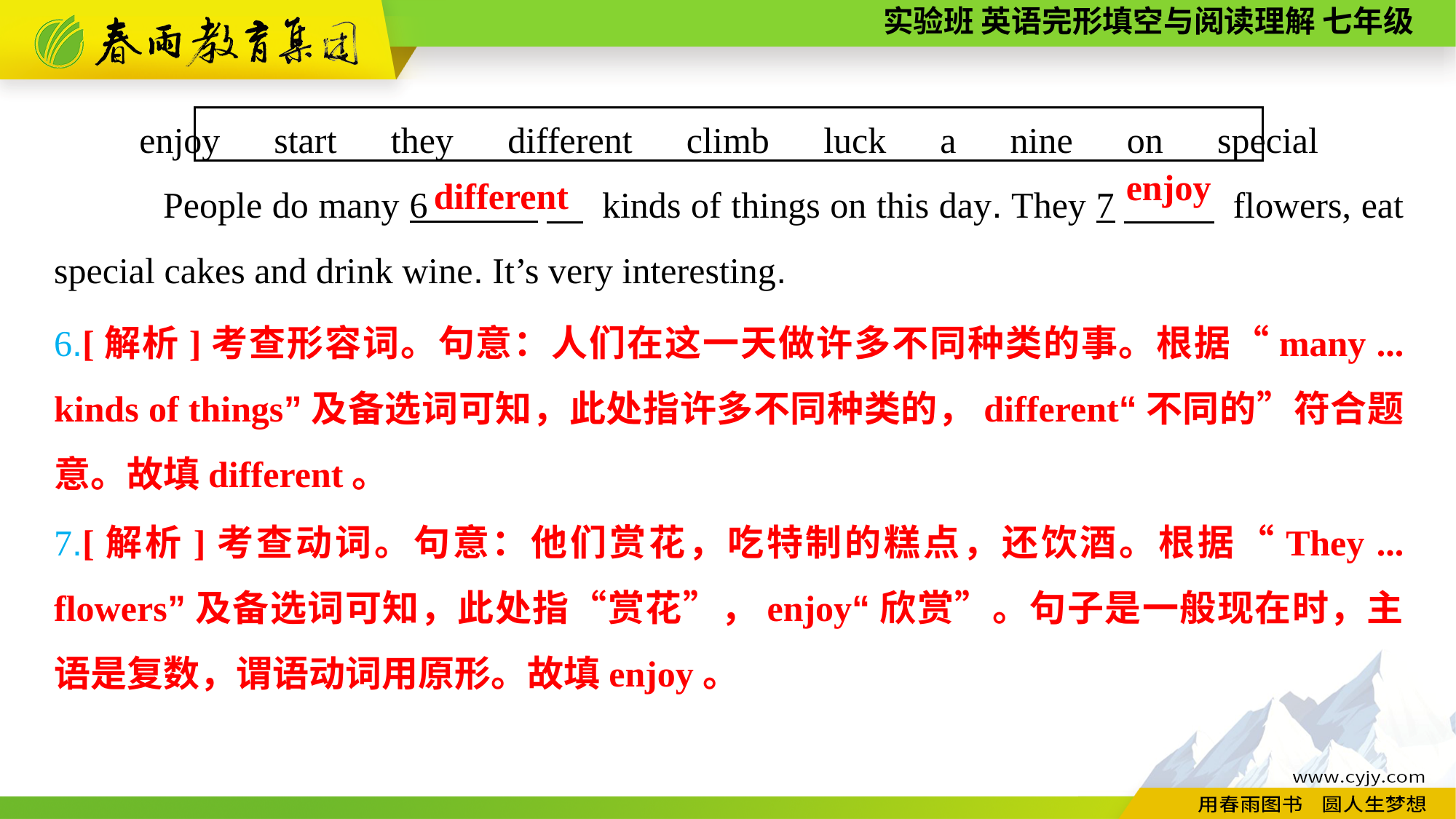

enjoy　start　they　different　climb　luck　a　nine　on　special
People do many 6           　 kinds of things on this day. They 7　       flowers, eat special cakes and drink wine. It’s very interesting.

enjoy
different
6.[解析]考查形容词。句意：人们在这一天做许多不同种类的事。根据“many ... kinds of things”及备选词可知，此处指许多不同种类的，different“不同的”符合题意。故填different。
7.[解析]考查动词。句意：他们赏花，吃特制的糕点，还饮酒。根据“They ... flowers”及备选词可知，此处指“赏花”，enjoy“欣赏”。句子是一般现在时，主语是复数，谓语动词用原形。故填enjoy。